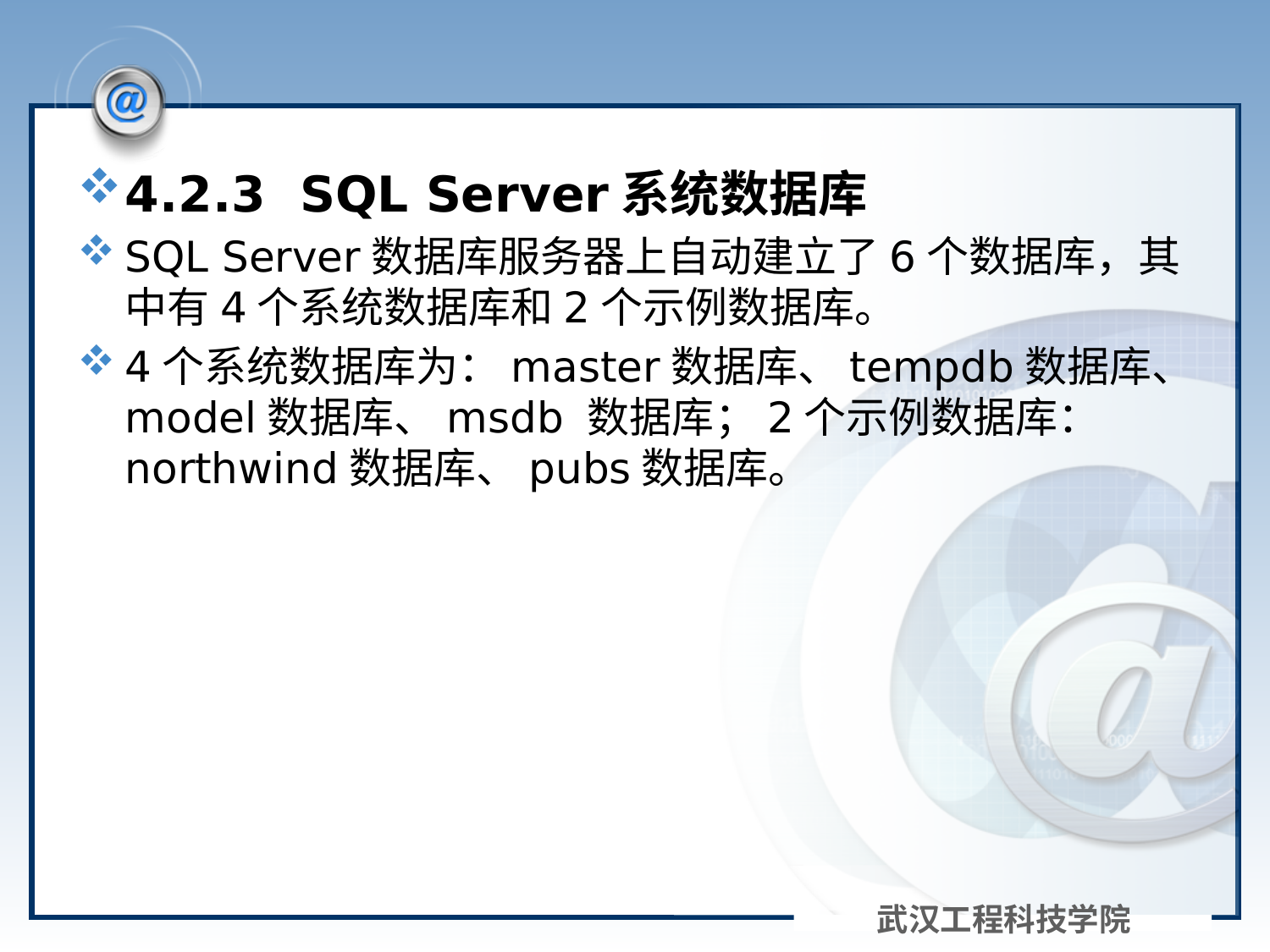

#
4.2.3  SQL Server系统数据库
SQL Server数据库服务器上自动建立了6个数据库，其中有4个系统数据库和2个示例数据库。
4个系统数据库为：master数据库、tempdb数据库、model数据库、msdb 数据库；2个示例数据库：northwind数据库、pubs数据库。

武汉工程科技学院